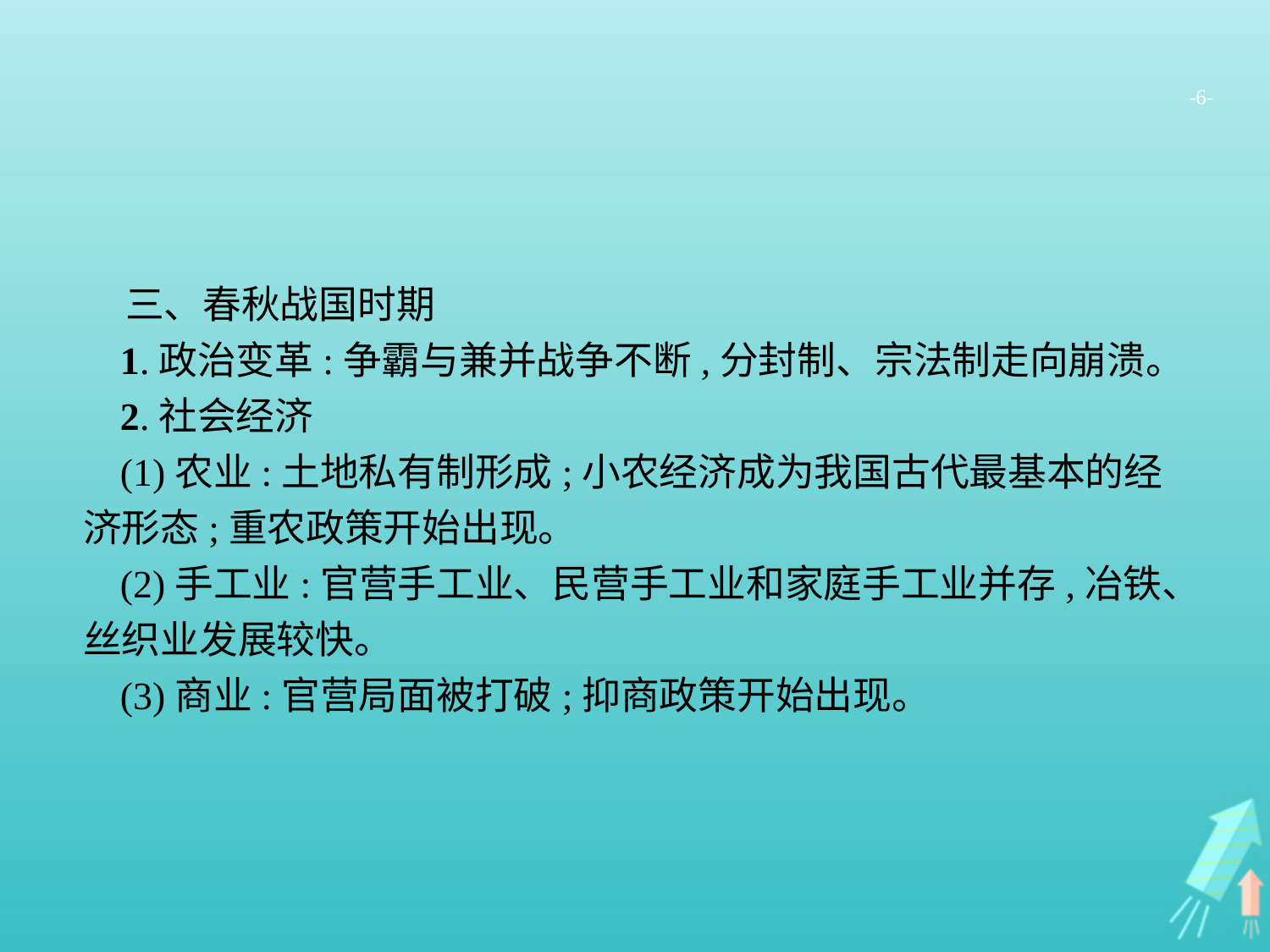

-6-
三、春秋战国时期
1.政治变革:争霸与兼并战争不断,分封制、宗法制走向崩溃。
2.社会经济
(1)农业:土地私有制形成;小农经济成为我国古代最基本的经济形态;重农政策开始出现。
(2)手工业:官营手工业、民营手工业和家庭手工业并存,冶铁、丝织业发展较快。
(3)商业:官营局面被打破;抑商政策开始出现。